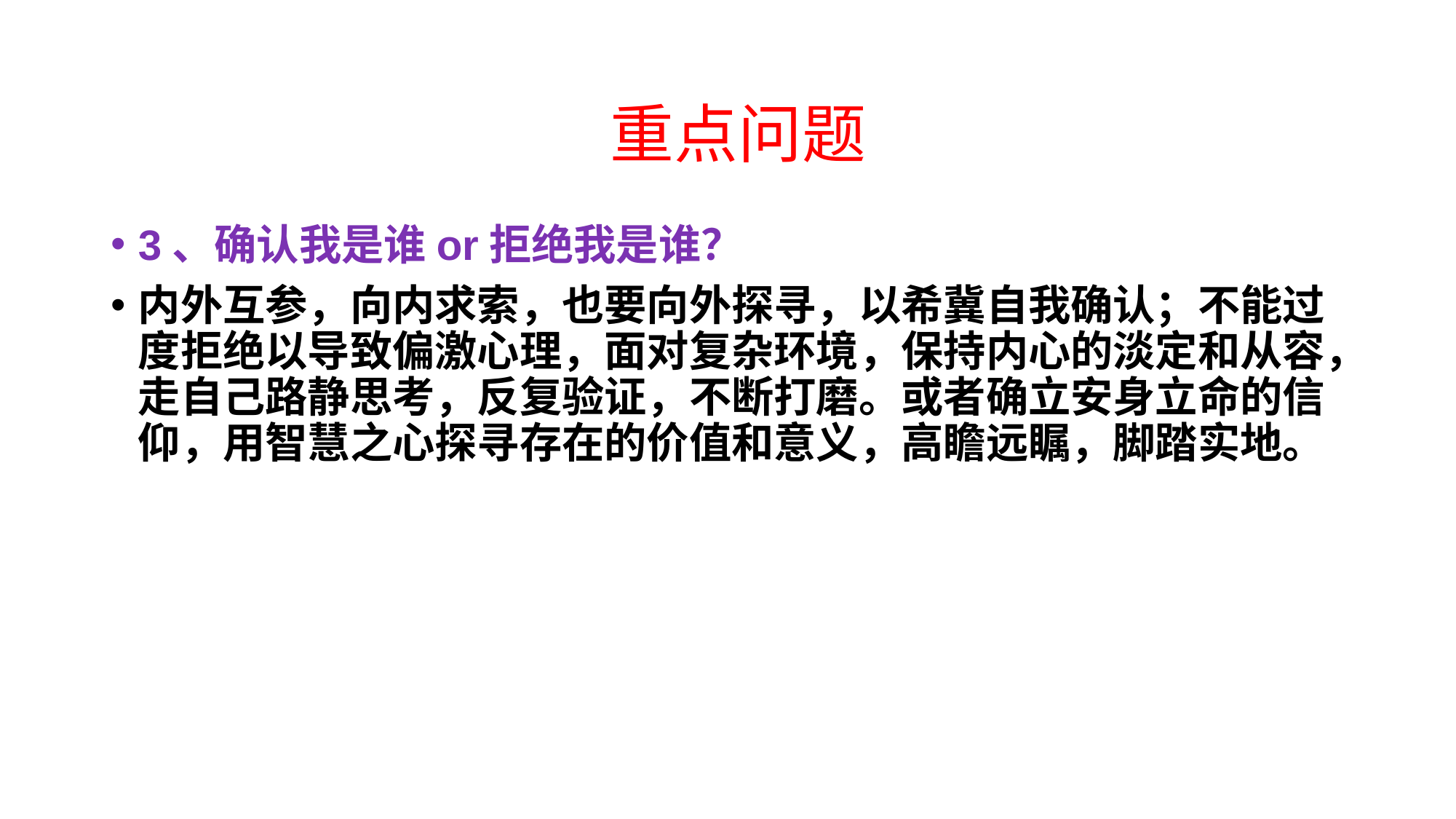

# 重点问题
3、确认我是谁or拒绝我是谁？
内外互参，向内求索，也要向外探寻，以希冀自我确认；不能过度拒绝以导致偏激心理，面对复杂环境，保持内心的淡定和从容，走自己路静思考，反复验证，不断打磨。或者确立安身立命的信仰，用智慧之心探寻存在的价值和意义，高瞻远瞩，脚踏实地。